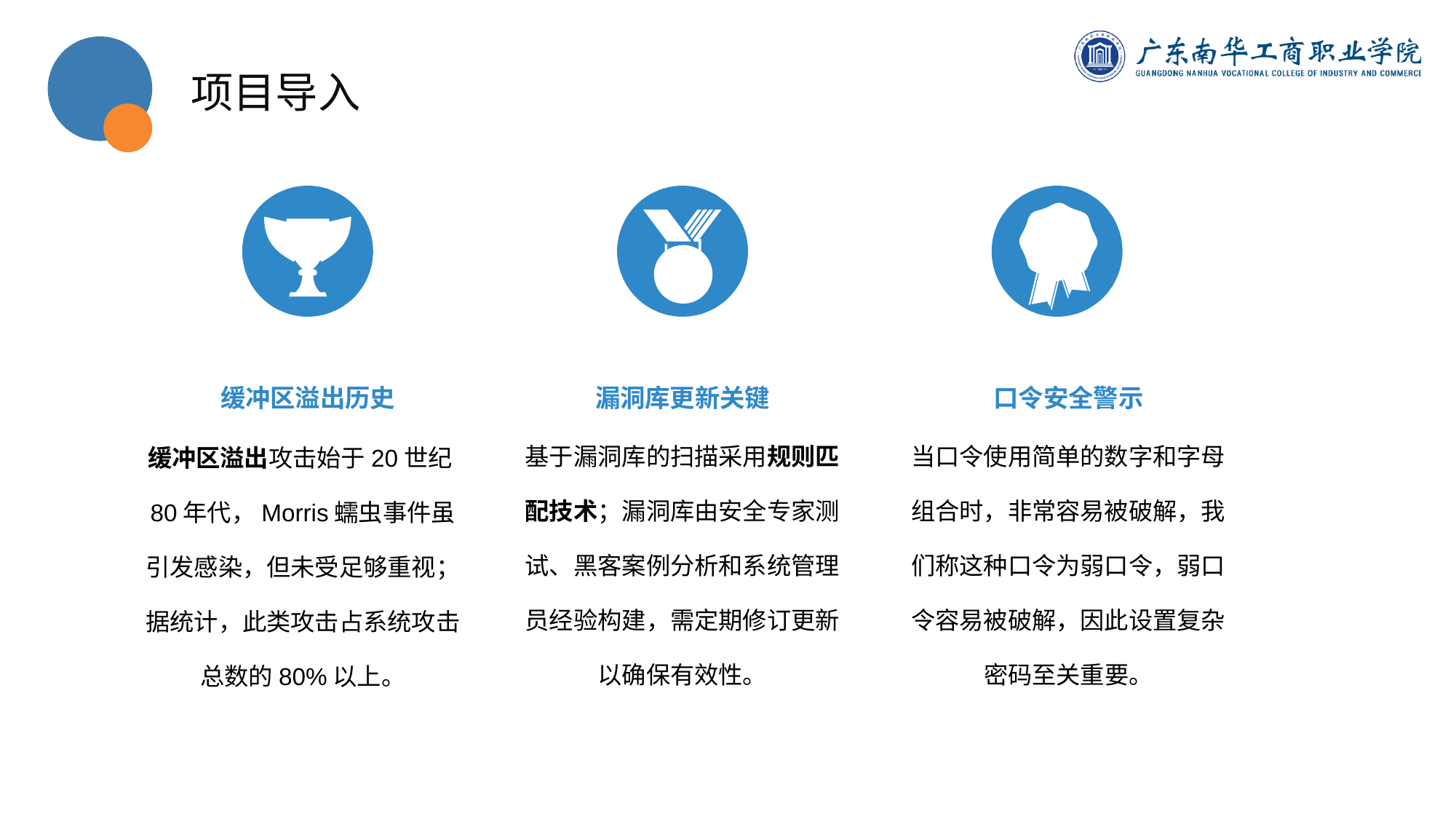

项目导入

缓冲区溢出历史
漏洞库更新关键
口令安全警示
基于漏洞库的扫描采用规则匹配技术；漏洞库由安全专家测试、黑客案例分析和系统管理员经验构建，需定期修订更新以确保有效性。
当口令使用简单的数字和字母组合时，非常容易被破解，我们称这种口令为弱口令，弱口令容易被破解，因此设置复杂密码至关重要。
缓冲区溢出攻击始于20世纪80年代，Morris蠕虫事件虽引发感染，但未受足够重视；据统计，此类攻击占系统攻击总数的80%以上。